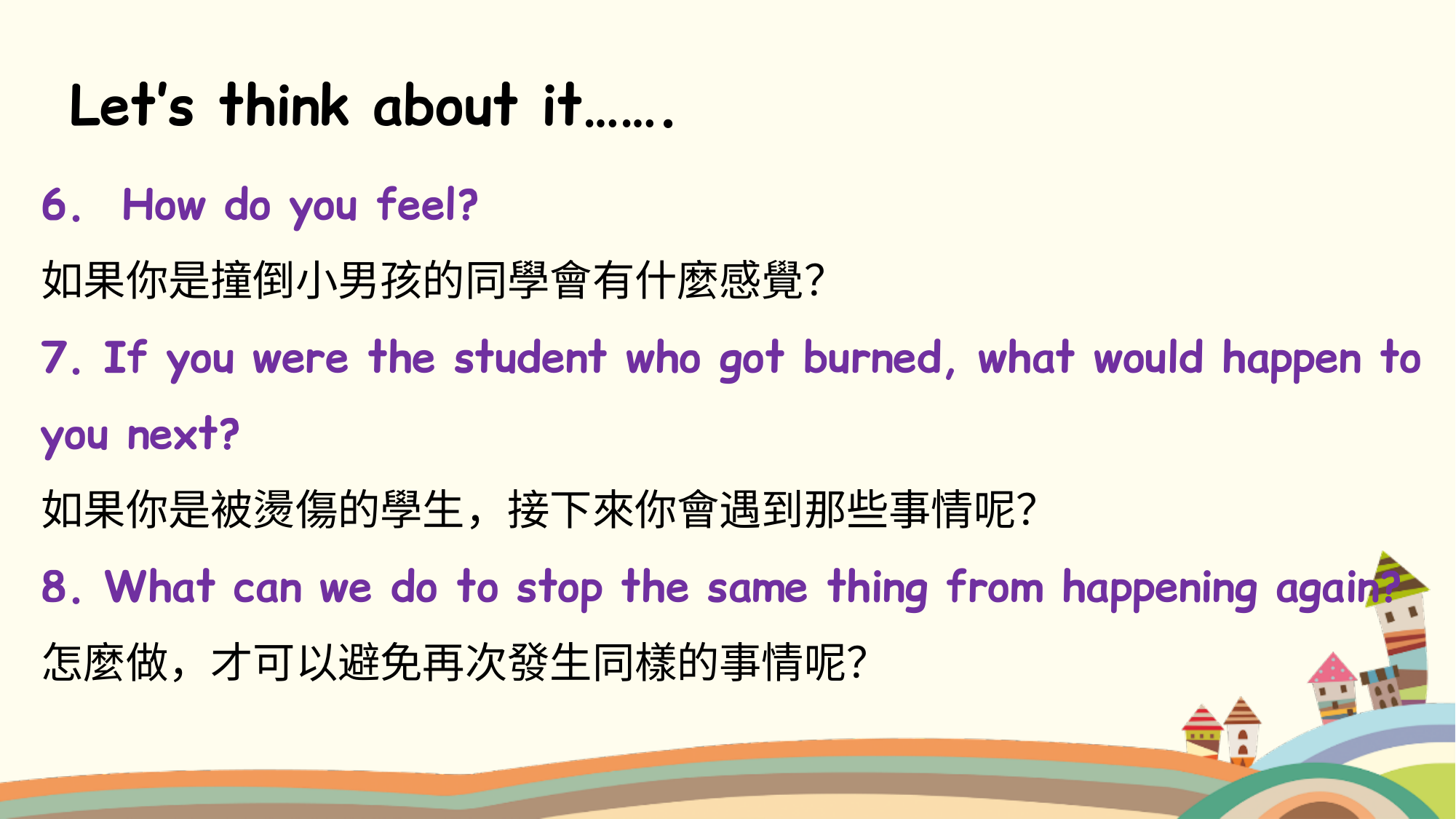

Let’s think about it…….
6.  How do you feel?
如果你是撞倒小男孩的同學會有什麼感覺？
7. If you were the student who got burned, what would happen to you next?
如果你是被燙傷的學生，接下來你會遇到那些事情呢？
8. What can we do to stop the same thing from happening again?
怎麼做，才可以避免再次發生同樣的事情呢？